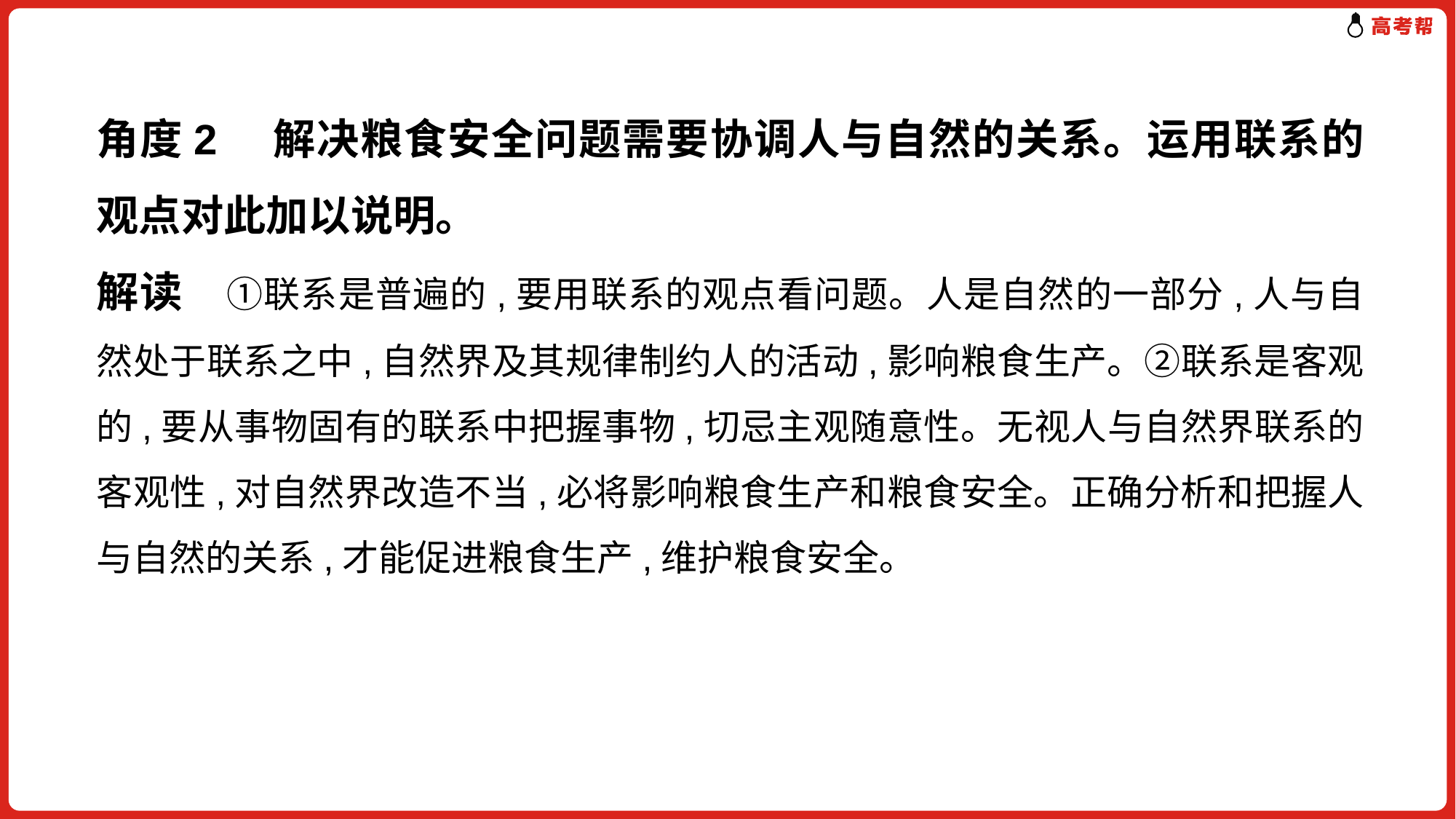

角度2　解决粮食安全问题需要协调人与自然的关系。运用联系的观点对此加以说明。
解读　①联系是普遍的,要用联系的观点看问题。人是自然的一部分,人与自然处于联系之中,自然界及其规律制约人的活动,影响粮食生产。②联系是客观的,要从事物固有的联系中把握事物,切忌主观随意性。无视人与自然界联系的客观性,对自然界改造不当,必将影响粮食生产和粮食安全。正确分析和把握人与自然的关系,才能促进粮食生产,维护粮食安全。